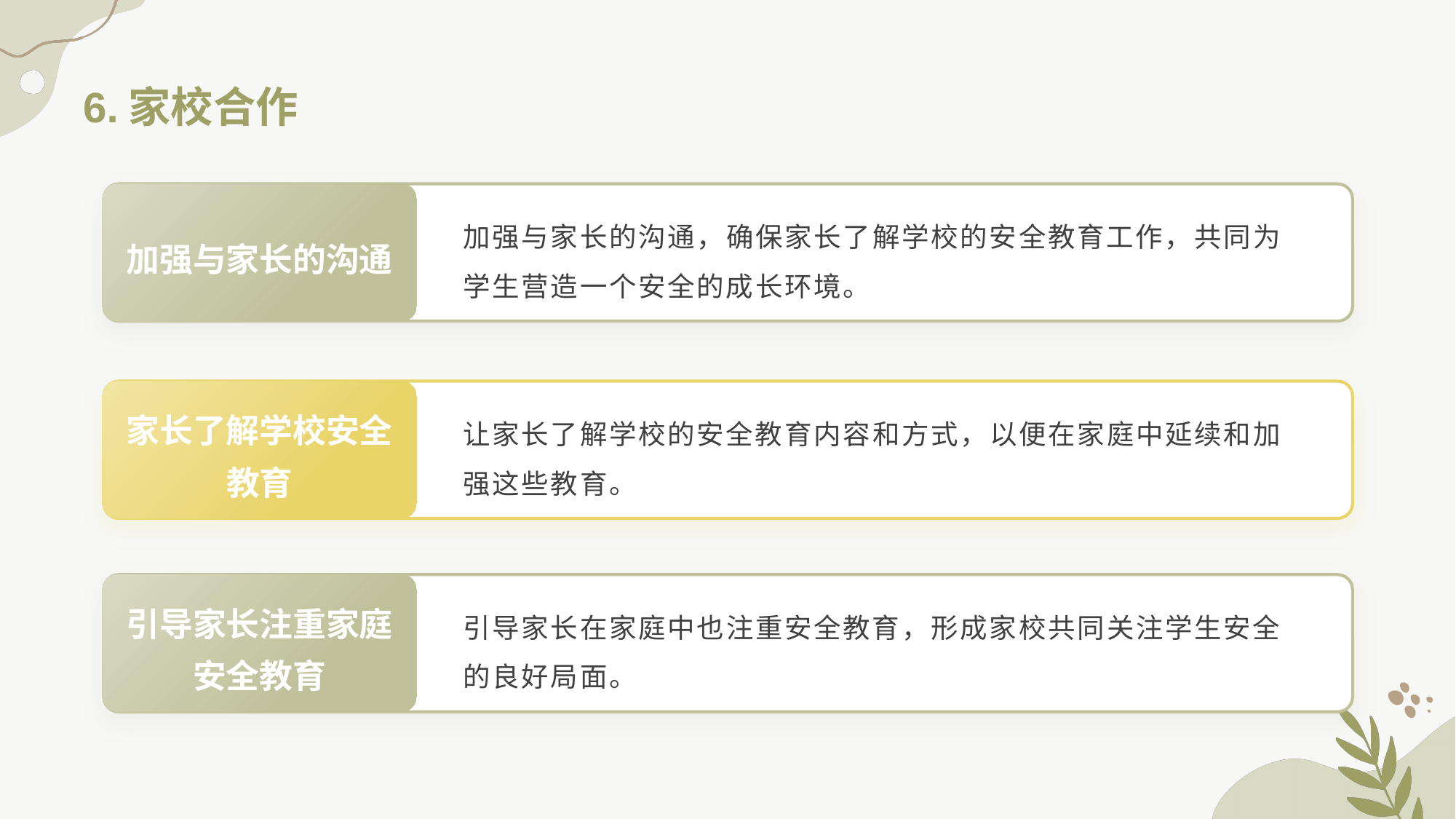

6.家校合作
加强与家长的沟通

加强与家长的沟通，确保家长了解学校的安全教育工作，共同为学生营造一个安全的成长环境。
家长了解学校安全教育

让家长了解学校的安全教育内容和方式，以便在家庭中延续和加强这些教育。
引导家长注重家庭安全教育

引导家长在家庭中也注重安全教育，形成家校共同关注学生安全的良好局面。